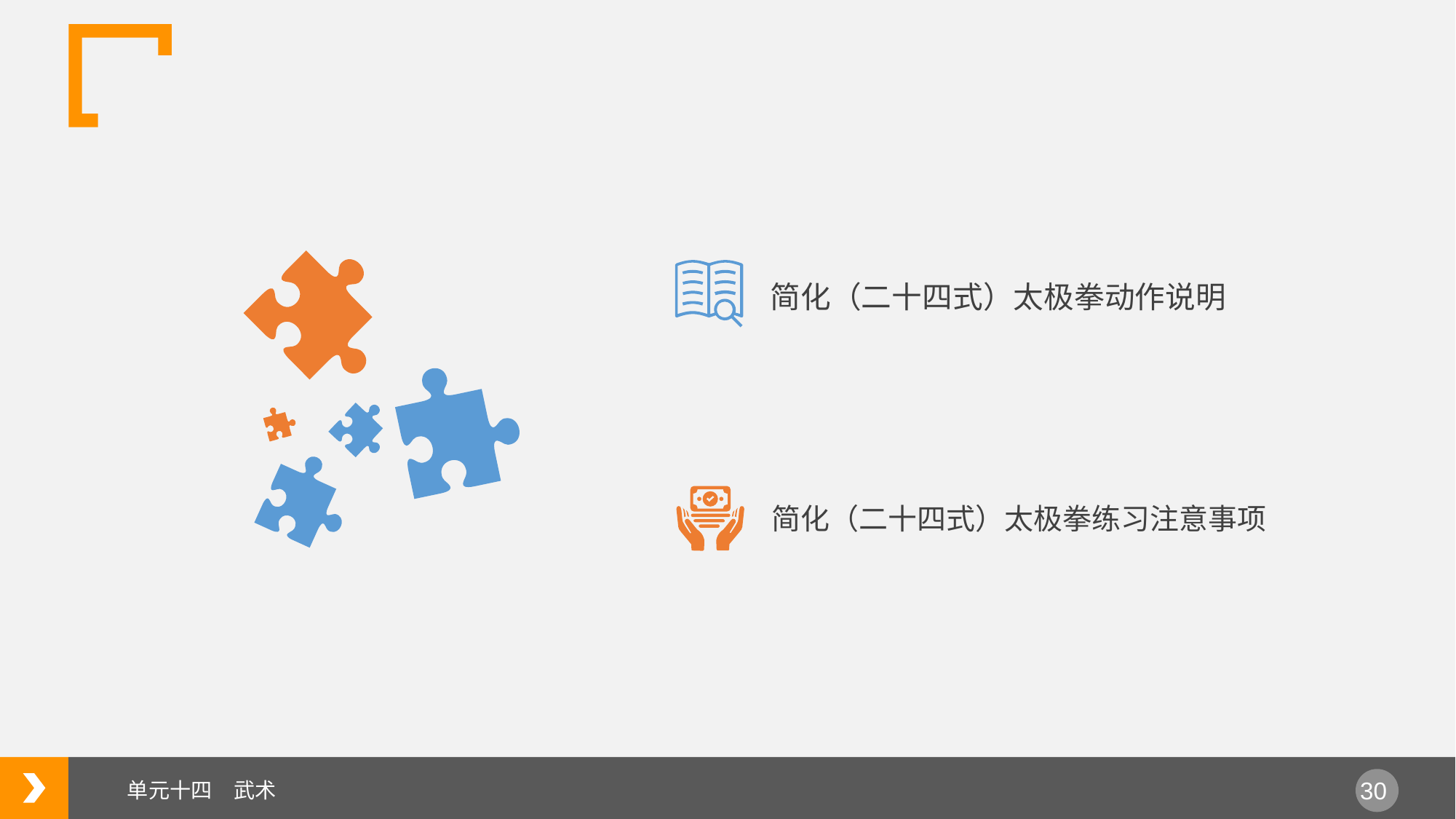

简化（二十四式）太极拳动作说明

简化（二十四式）太极拳练习注意事项

单元十四　武术